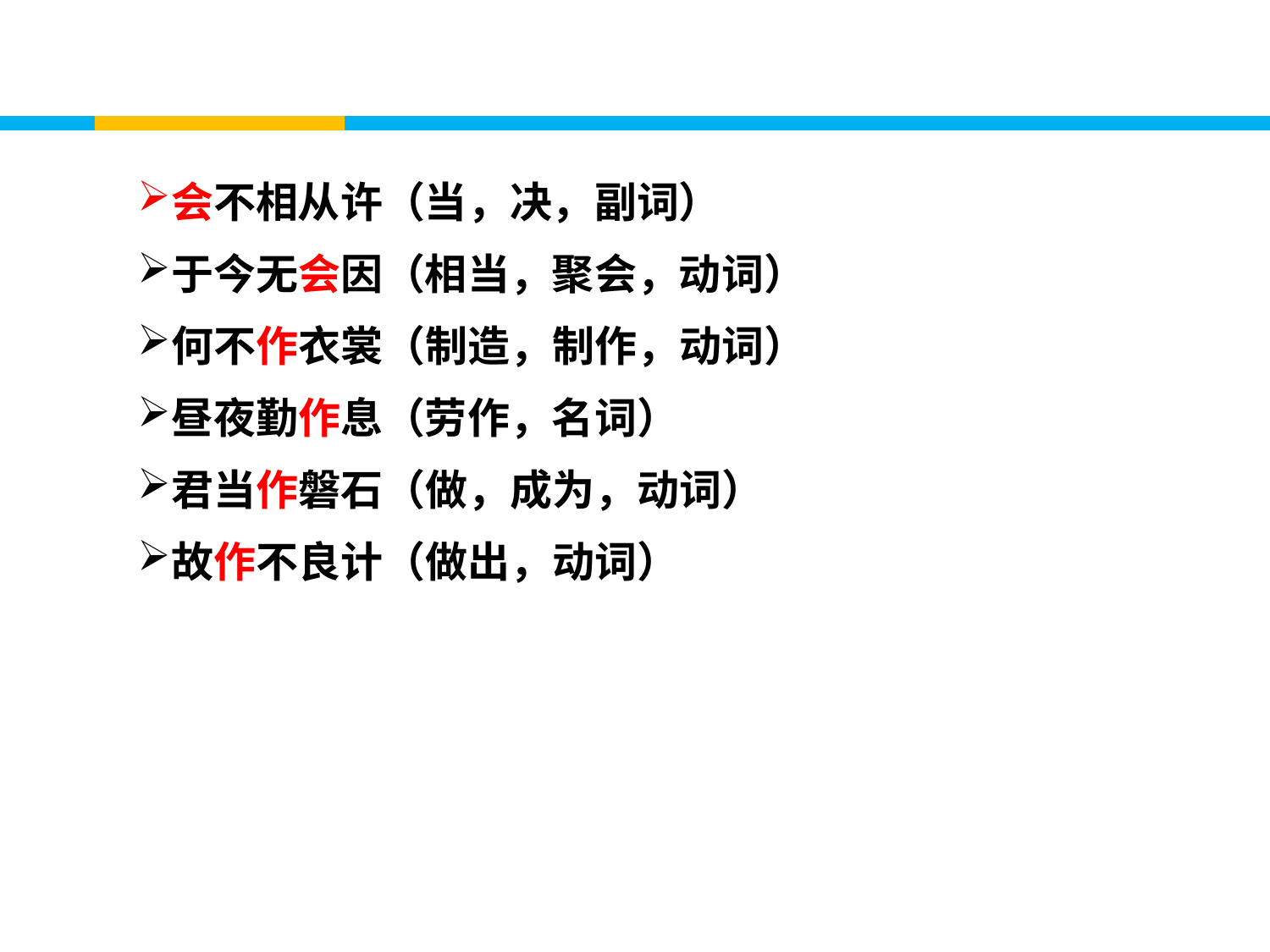

会不相从许（当，决，副词）
于今无会因（相当，聚会，动词）
何不作衣裳（制造，制作，动词）
昼夜勤作息（劳作，名词）
君当作磐石（做，成为，动词）
故作不良计（做出，动词）